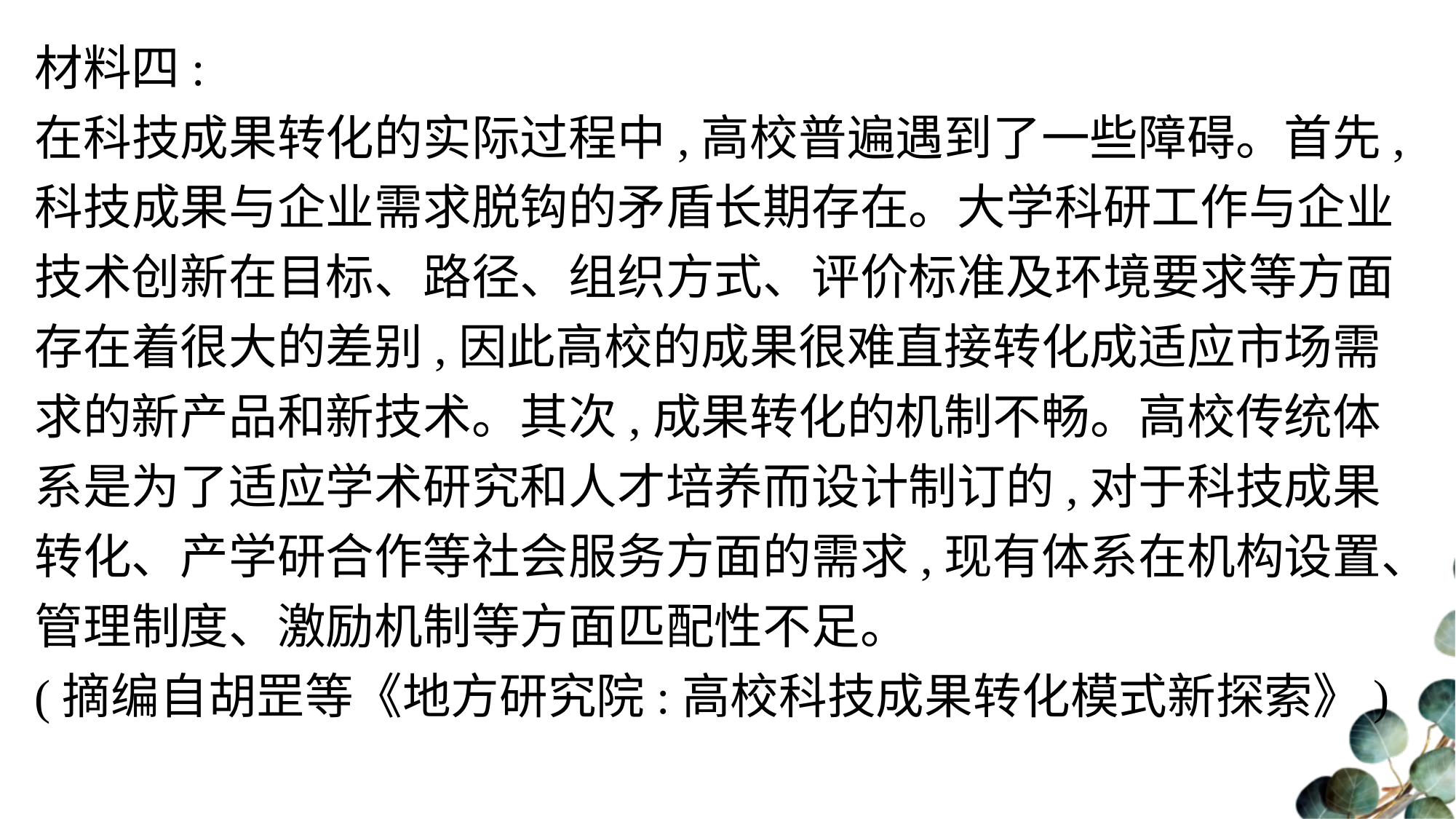

材料四:
在科技成果转化的实际过程中,高校普遍遇到了一些障碍。首先,科技成果与企业需求脱钩的矛盾长期存在。大学科研工作与企业技术创新在目标、路径、组织方式、评价标准及环境要求等方面存在着很大的差别,因此高校的成果很难直接转化成适应市场需求的新产品和新技术。其次,成果转化的机制不畅。高校传统体系是为了适应学术研究和人才培养而设计制订的,对于科技成果转化、产学研合作等社会服务方面的需求,现有体系在机构设置、管理制度、激励机制等方面匹配性不足。
(摘编自胡罡等《地方研究院:高校科技成果转化模式新探索》)